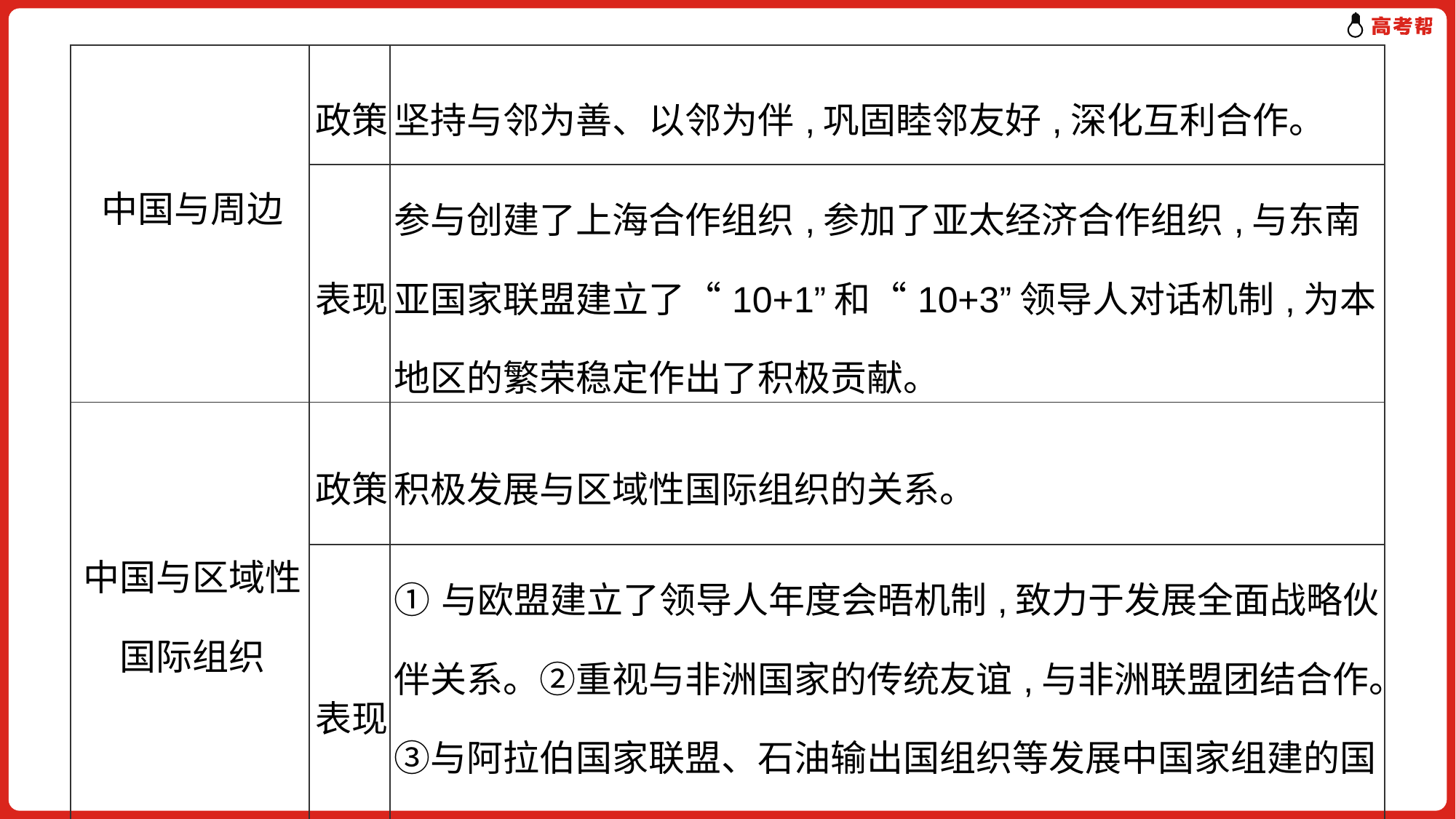

| 中国与周边 | 政策 | 坚持与邻为善、以邻为伴,巩固睦邻友好,深化互利合作。 |
| --- | --- | --- |
|  | 表现 | 参与创建了上海合作组织,参加了亚太经济合作组织,与东南亚国家联盟建立了“10+1”和“10+3”领导人对话机制,为本地区的繁荣稳定作出了积极贡献。 |
| 中国与区域性国际组织 | 政策 | 积极发展与区域性国际组织的关系。 |
|  | 表现 | ①与欧盟建立了领导人年度会晤机制,致力于发展全面战略伙伴关系。②重视与非洲国家的传统友谊,与非洲联盟团结合作。③与阿拉伯国家联盟、石油输出国组织等发展中国家组建的国际组织发展友好关系,支持其维护自身的正当权益。 |